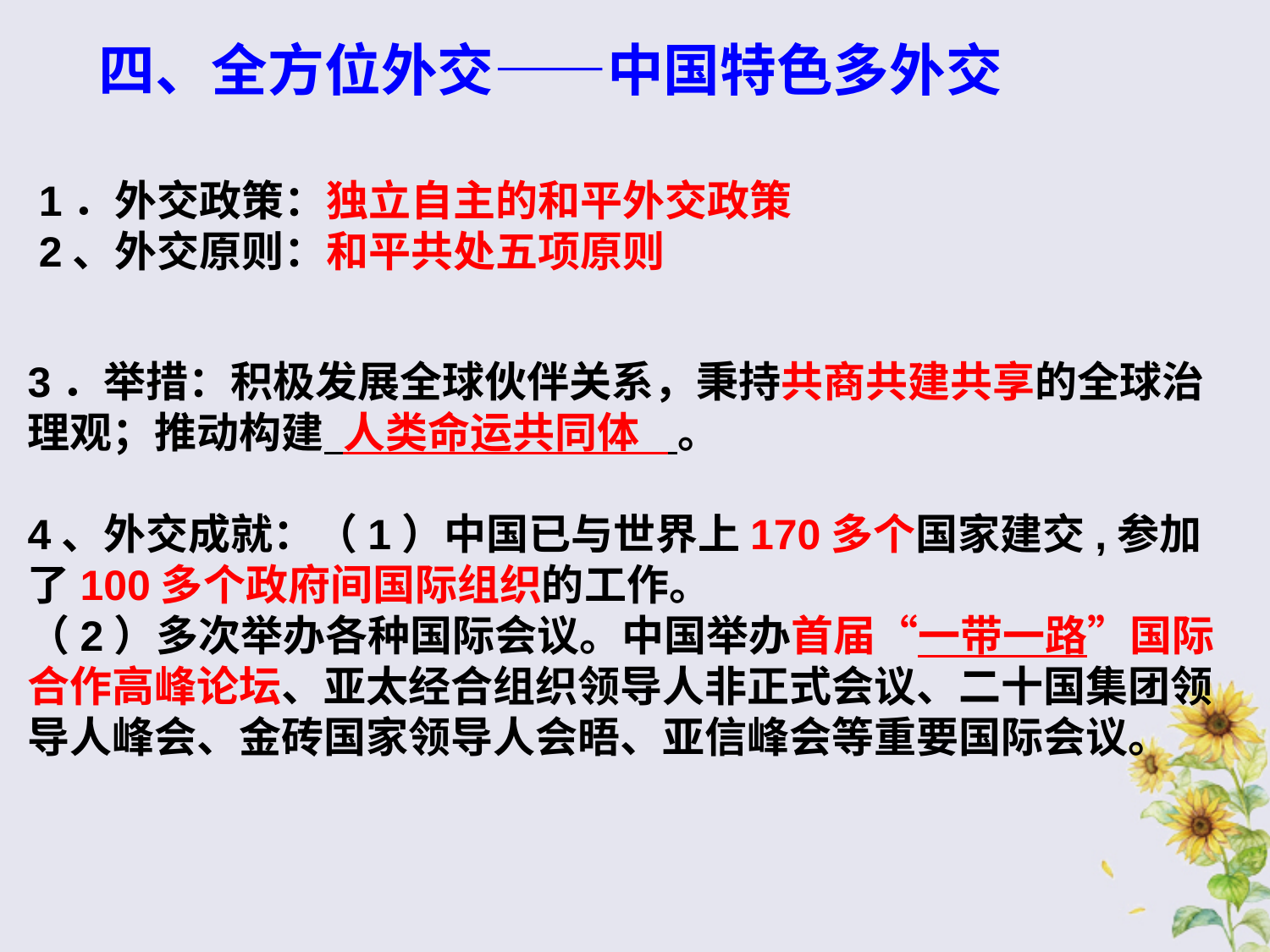

四、全方位外交——中国特色多外交
1．外交政策：独立自主的和平外交政策
2、外交原则：和平共处五项原则
3．举措：积极发展全球伙伴关系，秉持共商共建共享的全球治理观；推动构建  人类命运共同体    。

4、外交成就：（1）中国已与世界上170多个国家建交,参加了100多个政府间国际组织的工作。
（2）多次举办各种国际会议。中国举办首届“一带一路”国际合作高峰论坛、亚太经合组织领导人非正式会议、二十国集团领导人峰会、金砖国家领导人会晤、亚信峰会等重要国际会议。